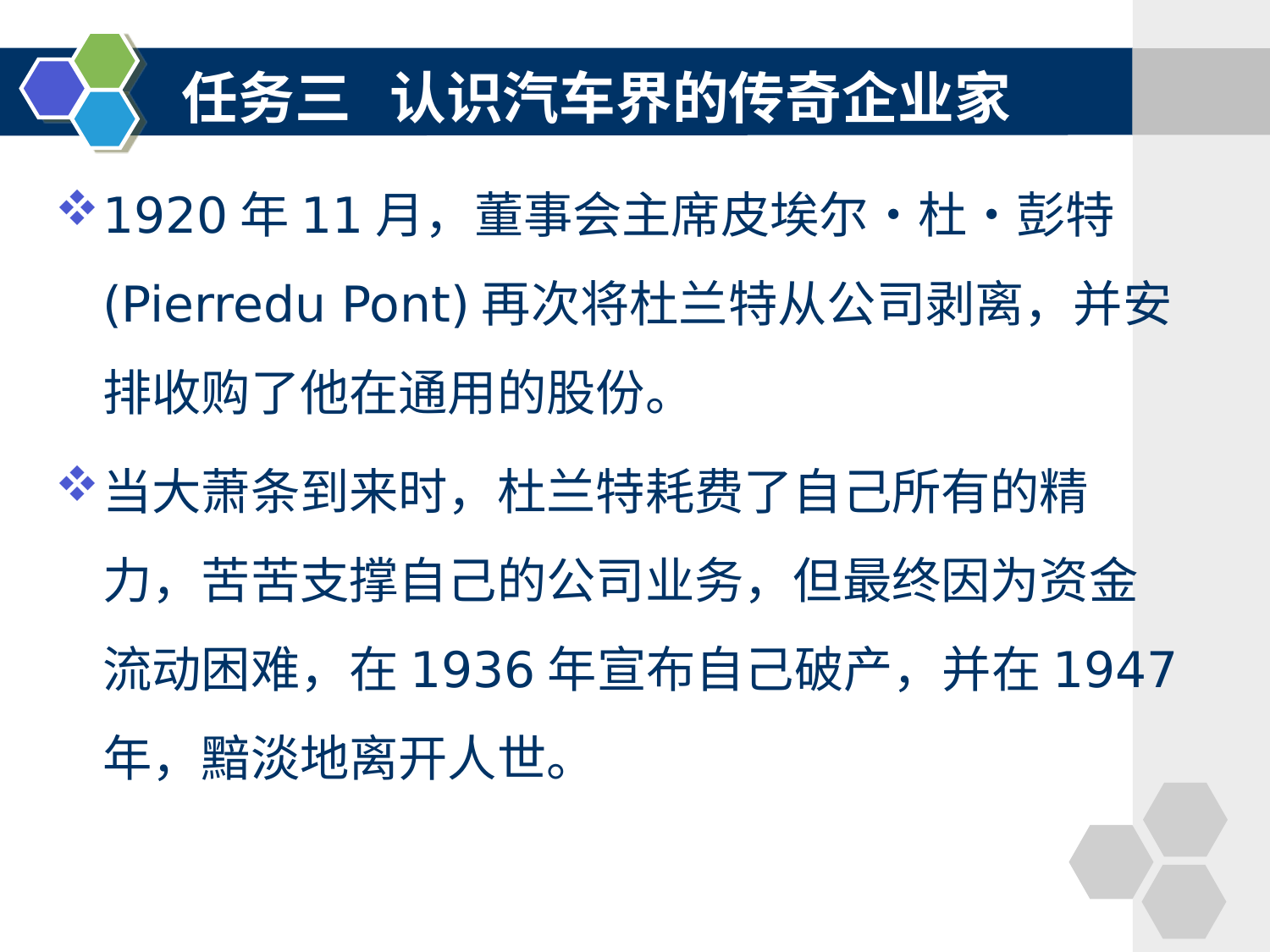

任务三   认识汽车界的传奇企业家
1920年11月，董事会主席皮埃尔•杜•彭特(Pierredu Pont)再次将杜兰特从公司剥离，并安排收购了他在通用的股份。
当大萧条到来时，杜兰特耗费了自己所有的精力，苦苦支撑自己的公司业务，但最终因为资金流动困难，在1936年宣布自己破产，并在1947年，黯淡地离开人世。